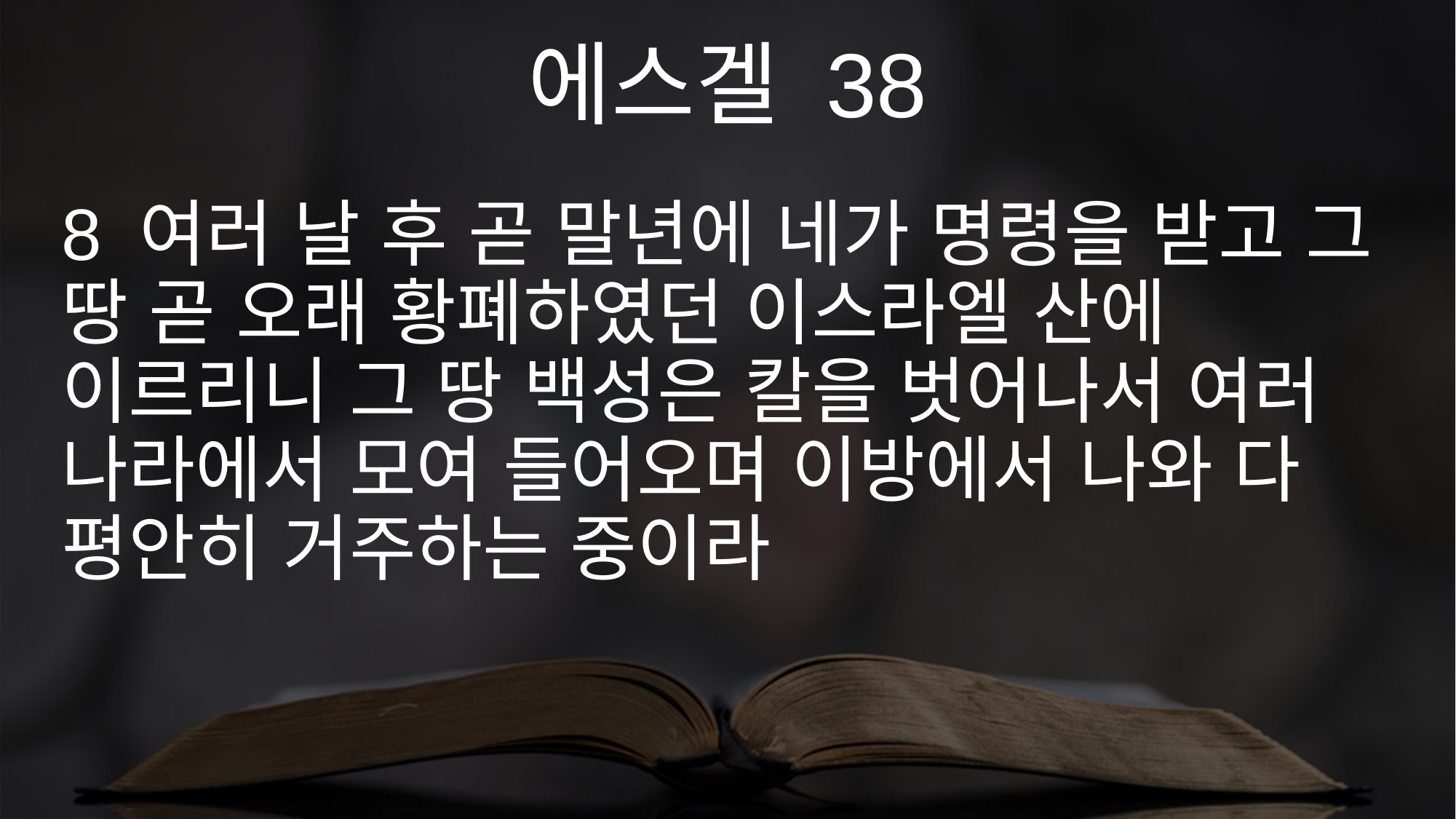

에스겔 38
8 여러 날 후 곧 말년에 네가 명령을 받고 그 땅 곧 오래 황폐하였던 이스라엘 산에 이르리니 그 땅 백성은 칼을 벗어나서 여러 나라에서 모여 들어오며 이방에서 나와 다 평안히 거주하는 중이라